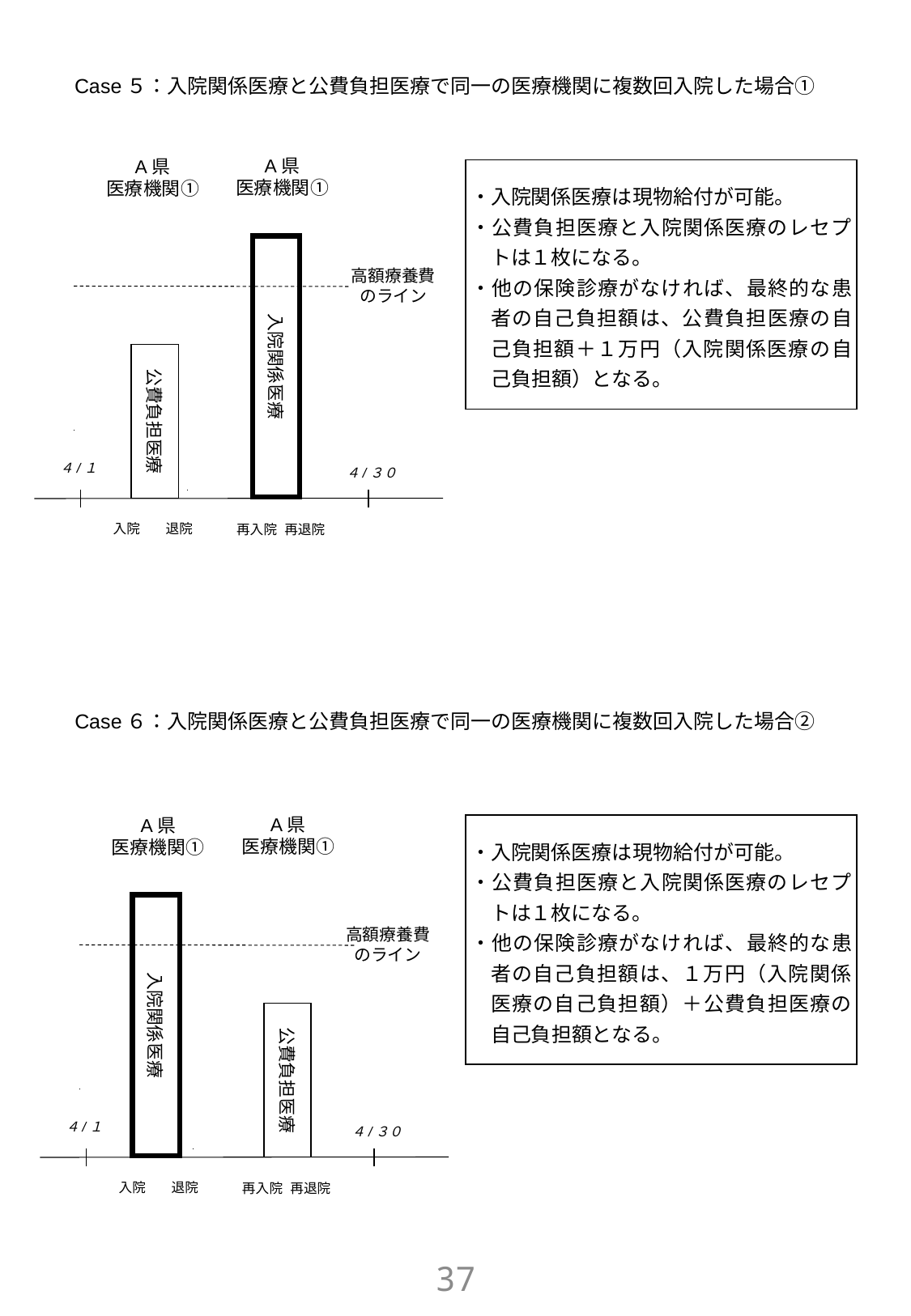

# Case５：入院関係医療と公費負担医療で同一の医療機関に複数回入院した場合①
A県
医療機関①
A県
医療機関①
・入院関係医療は現物給付が可能。
・公費負担医療と入院関係医療のレセプトは１枚になる。
・他の保険診療がなければ、最終的な患者の自己負担額は、公費負担医療の自己負担額＋１万円（入院関係医療の自己負担額）となる。
入院関係医療
高額療養費
のライン
公費負担医療
４/１
４/３０
入院
退院
再入院
再退院
Case６：入院関係医療と公費負担医療で同一の医療機関に複数回入院した場合②
A県
医療機関①
A県
医療機関①
・入院関係医療は現物給付が可能。
・公費負担医療と入院関係医療のレセプトは１枚になる。
・他の保険診療がなければ、最終的な患者の自己負担額は、１万円（入院関係医療の自己負担額）＋公費負担医療の自己負担額となる。
入院関係医療
高額療養費
のライン
公費負担医療
４/１
４/３０
入院
退院
再入院
再退院
37